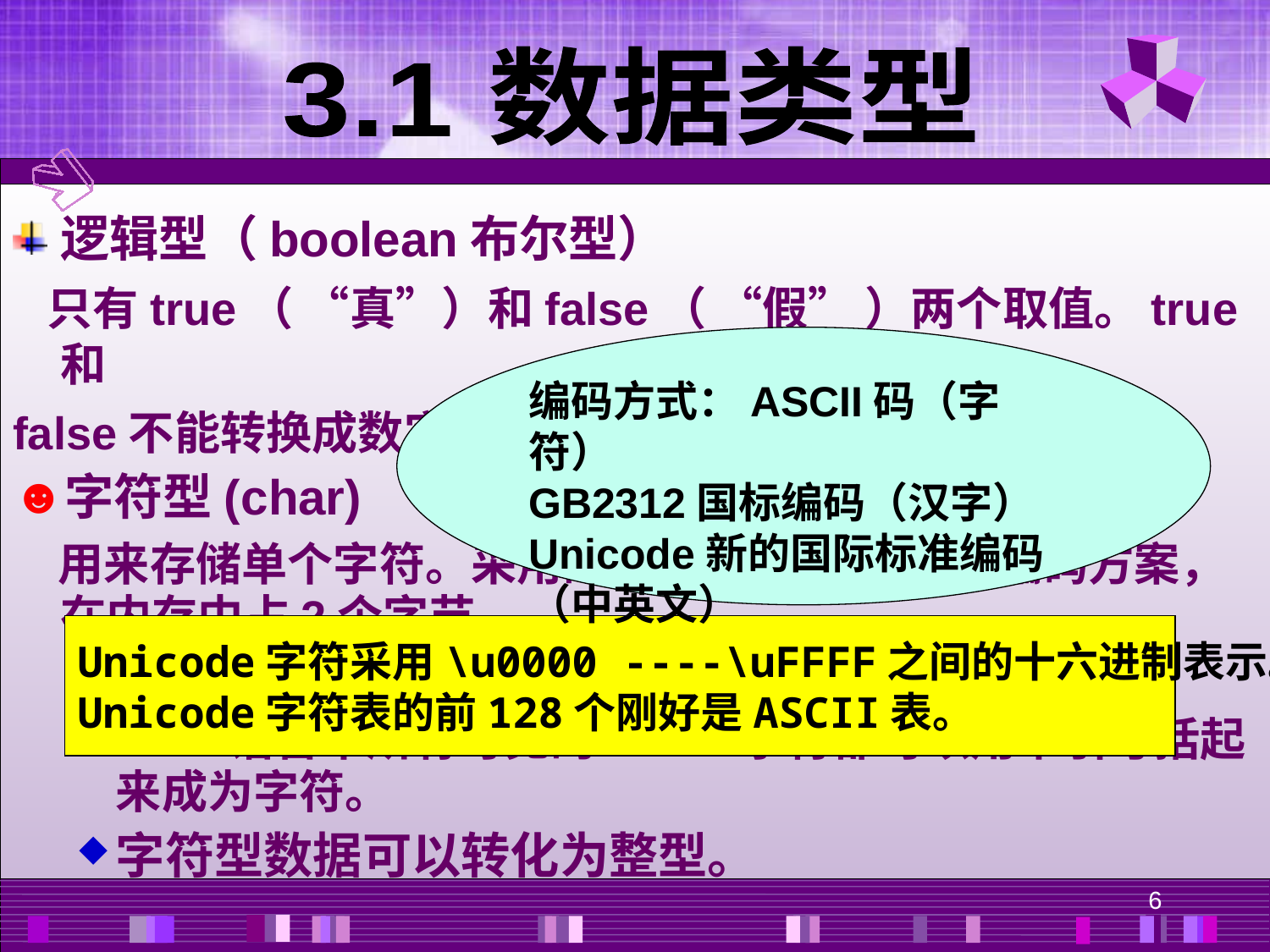

3.1 数据类型
逻辑型（boolean布尔型）
  只有true（ “真”）和false（ “假” ）两个取值。true和
false不能转换成数字表示形式。占1个字节，默认false。
字符型(char)
   用来存储单个字符。采用的是Unicode字符集编码方案，在内存中占2个字节。
字符声明只能表示单个字符，用单引号。
Java语言中所有可见的ASCII字符都可以用单引号括起来成为字符。
字符型数据可以转化为整型。

编码方式：ASCII码（字符）
GB2312国标编码（汉字）
Unicode新的国际标准编码（中英文）
Unicode字符采用\u0000 ----\uFFFF之间的十六进制表示。
Unicode字符表的前128个刚好是ASCII表。
6